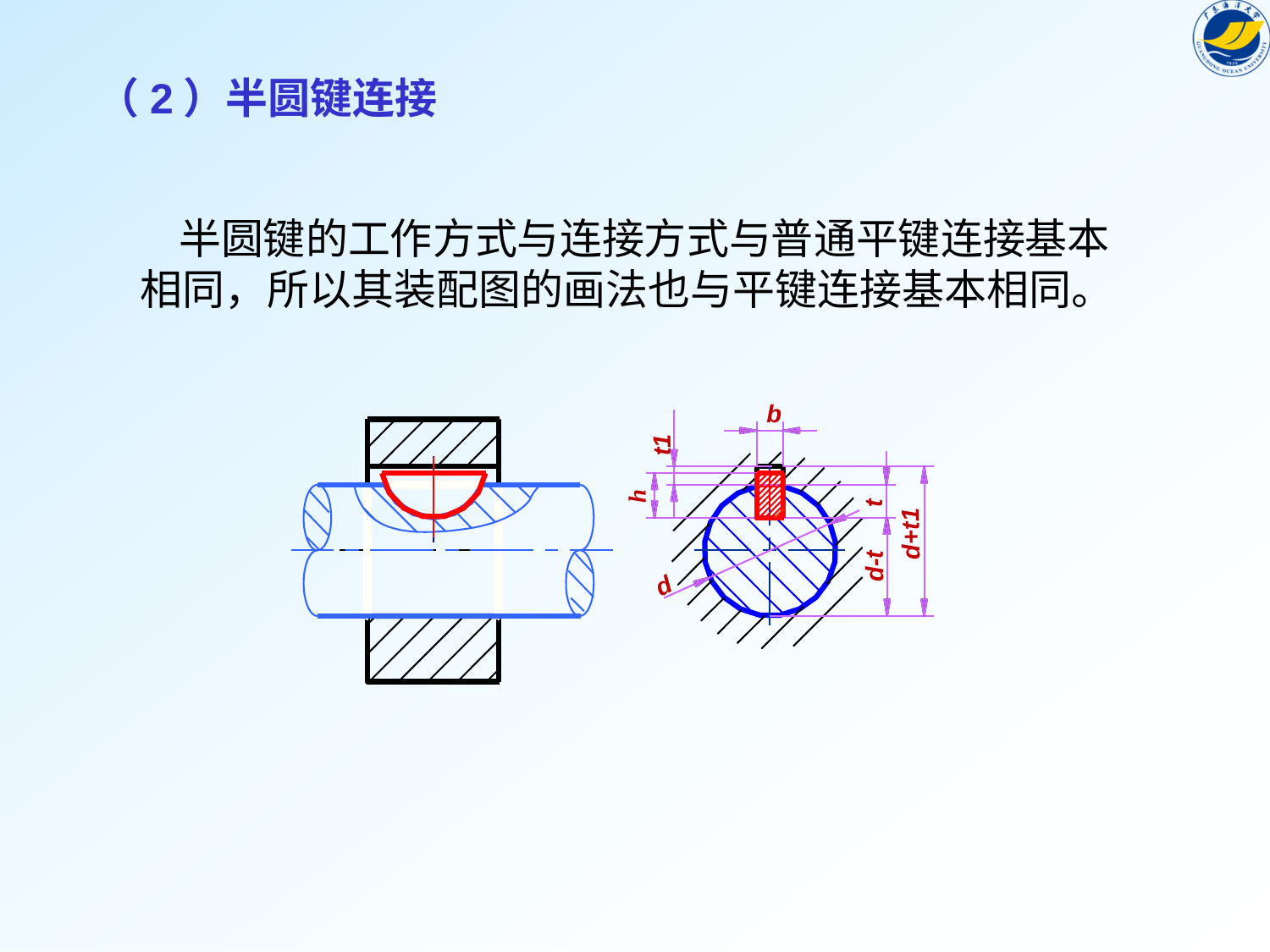

（2）半圆键连接
   半圆键的工作方式与连接方式与普通平键连接基本相同，所以其装配图的画法也与平键连接基本相同。
b

t1

h

t

d+t1

d-t

d